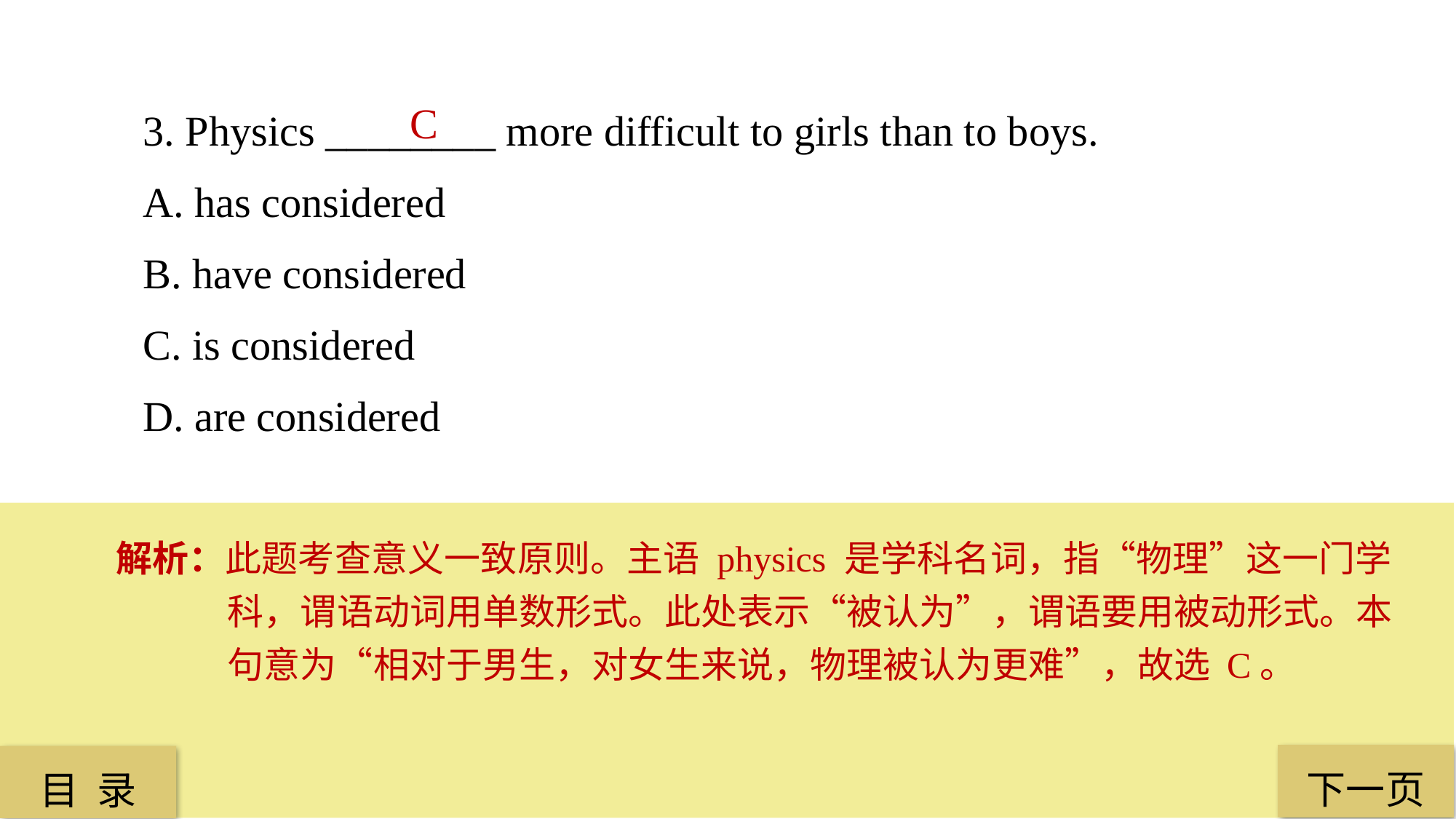

3. Physics ________ more difficult to girls than to boys.
A. has considered
B. have considered
C. is considered
D. are considered
C
解析：此题考查意义一致原则。主语 physics 是学科名词，指“物理”这一门学科，谓语动词用单数形式。此处表示“被认为”，谓语要用被动形式。本句意为“相对于男生，对女生来说，物理被认为更难”，故选 C。